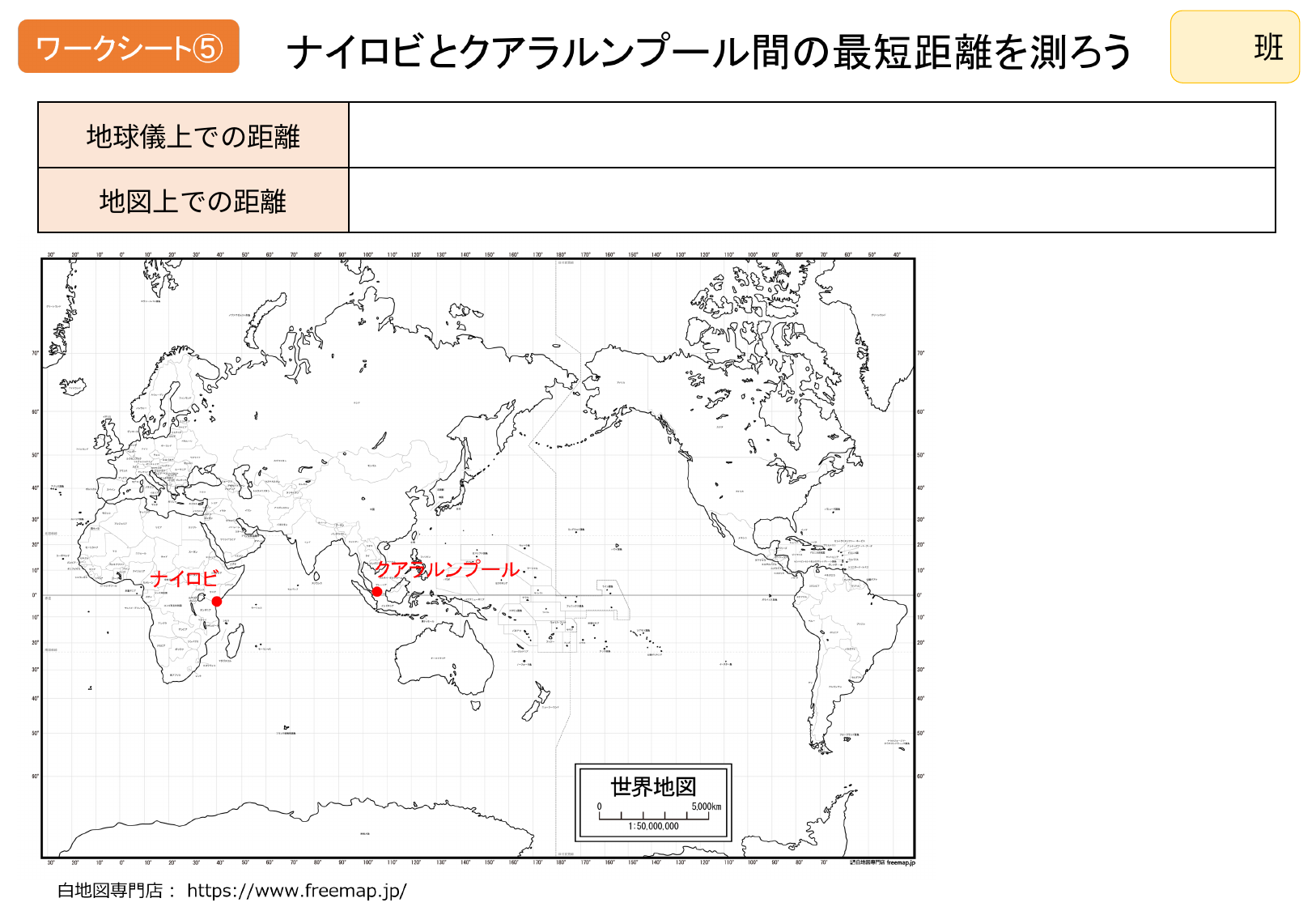

班
| 地球儀上での距離 |  |
| --- | --- |
| 地図上での距離 |  |